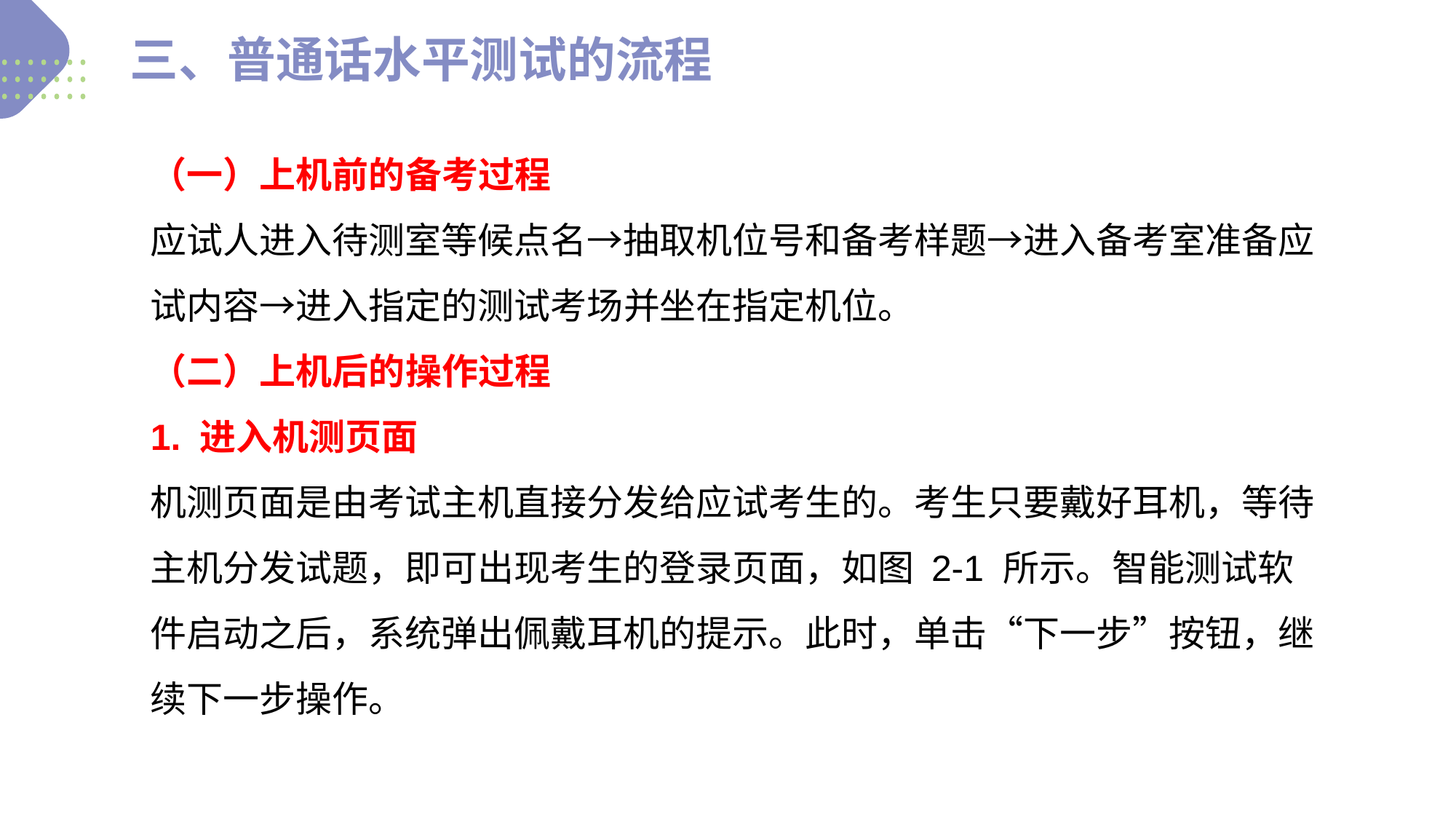

三、普通话水平测试的流程

（一）上机前的备考过程
应试人进入待测室等候点名→抽取机位号和备考样题→进入备考室准备应试内容→进入指定的测试考场并坐在指定机位。
（二）上机后的操作过程
1. 进入机测页面
机测页面是由考试主机直接分发给应试考生的。考生只要戴好耳机，等待主机分发试题，即可出现考生的登录页面，如图 2-1 所示。智能测试软件启动之后，系统弹出佩戴耳机的提示。此时，单击“下一步”按钮，继续下一步操作。